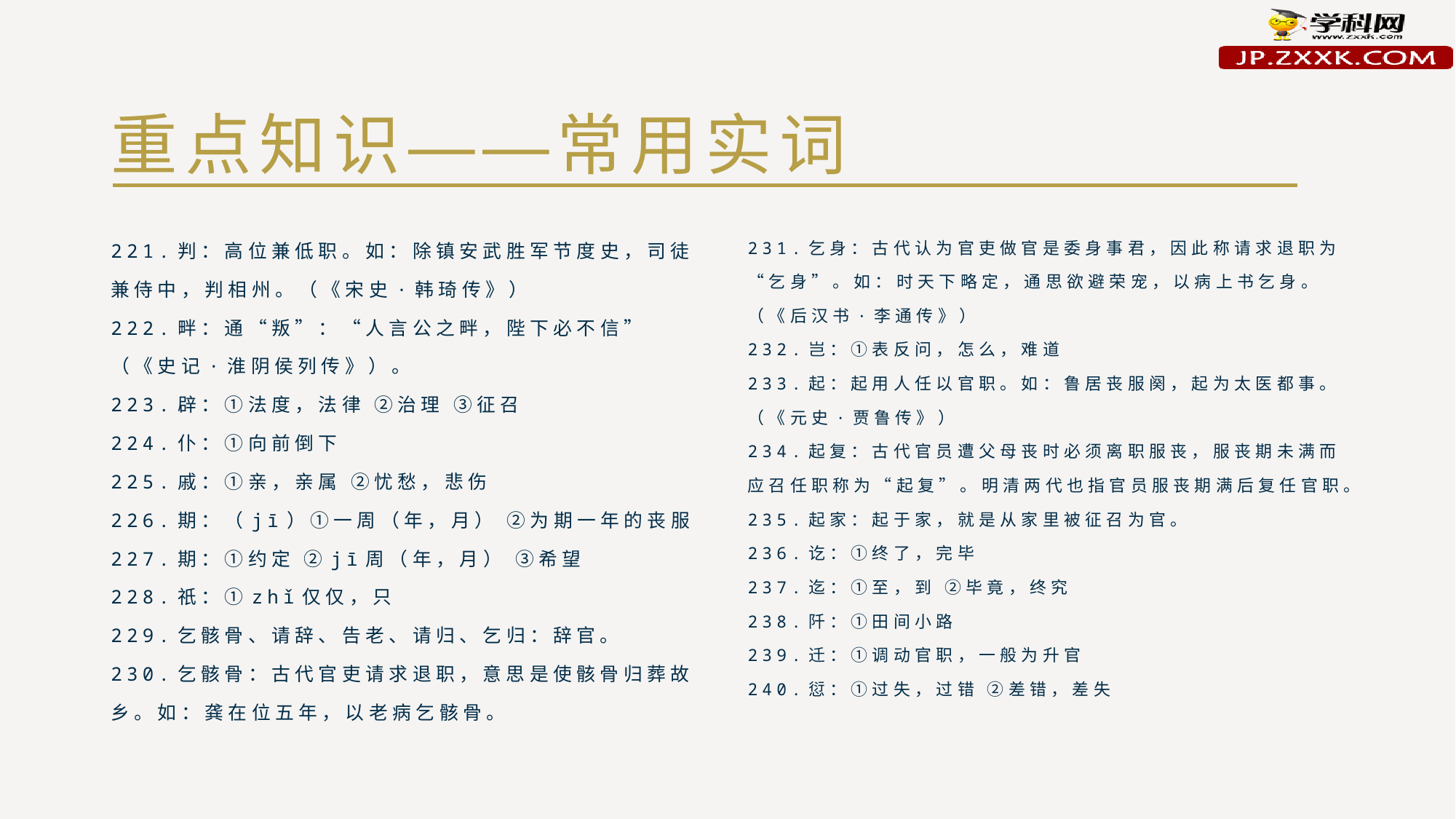

# 重点知识——常用实词
221.判：高位兼低职。如：除镇安武胜军节度史，司徒兼侍中，判相州。（《宋史·韩琦传》）
222.畔：通“叛”：“人言公之畔，陛下必不信”（《史记·淮阴侯列传》）。
223.辟：①法度，法律 ②治理 ③征召
224.仆：①向前倒下
225.戚：①亲，亲属 ②忧愁，悲伤
226.期：（jī）①一周（年，月） ②为期一年的丧服
227.期：①约定 ②jī周（年，月） ③希望
228.祇：①zhǐ仅仅，只
229.乞骸骨、请辞、告老、请归、乞归：辞官。
230.乞骸骨：古代官吏请求退职，意思是使骸骨归葬故乡。如：龚在位五年，以老病乞骸骨。
231.乞身：古代认为官吏做官是委身事君，因此称请求退职为“乞身”。如：时天下略定，通思欲避荣宠，以病上书乞身。（《后汉书·李通传》）
232.岂：①表反问，怎么，难道
233.起：起用人任以官职。如：鲁居丧服阕，起为太医都事。（《元史·贾鲁传》）
234.起复：古代官员遭父母丧时必须离职服丧，服丧期未满而应召任职称为“起复”。明清两代也指官员服丧期满后复任官职。
235.起家：起于家，就是从家里被征召为官。
236.讫：①终了，完毕
237.迄：①至，到 ②毕竟，终究
238.阡：①田间小路
239.迁：①调动官职，一般为升官
240.愆：①过失，过错 ②差错，差失